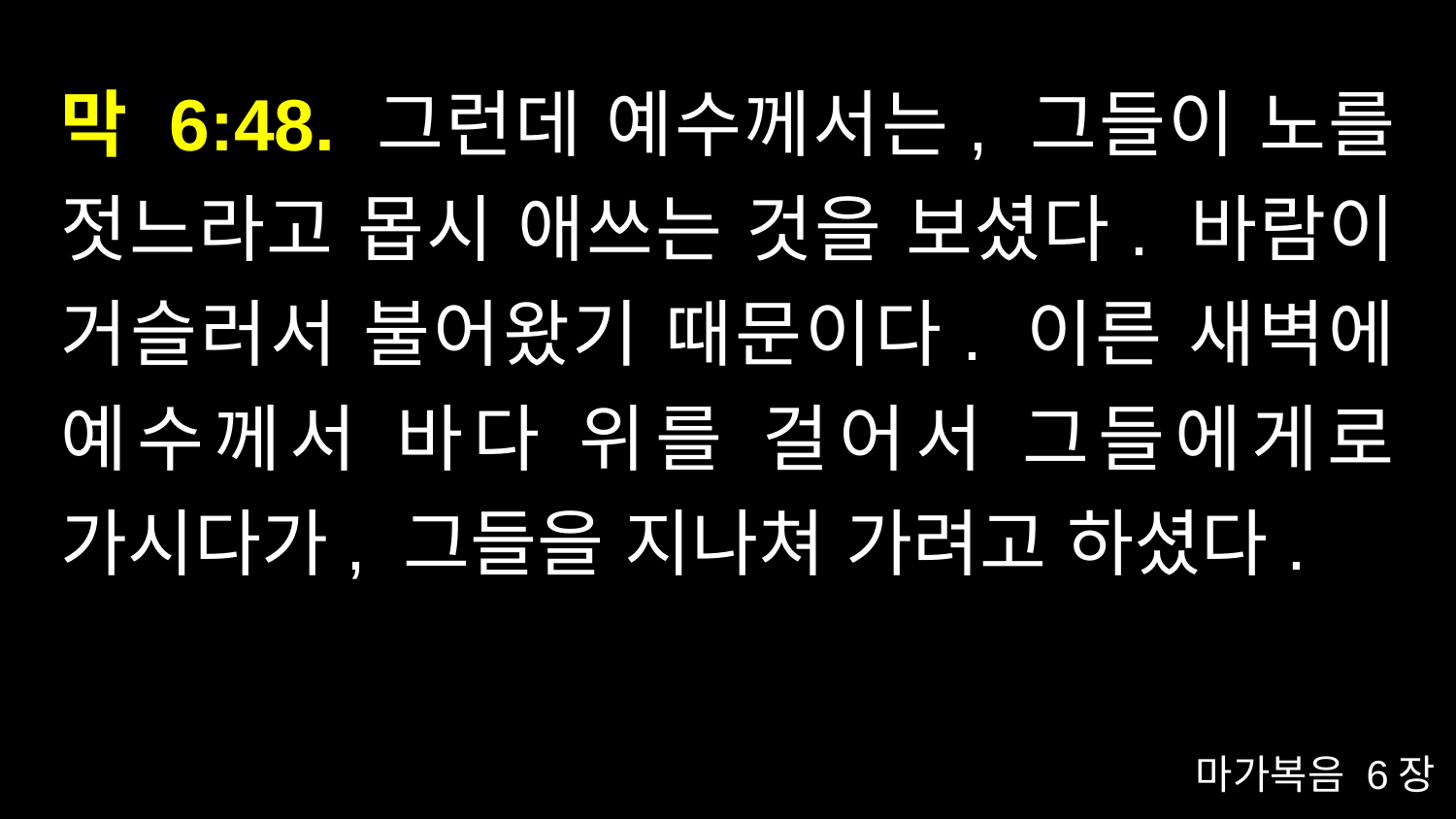

# 막 6:48. 그런데 예수께서는, 그들이 노를 젓느라고 몹시 애쓰는 것을 보셨다. 바람이 거슬러서 불어왔기 때문이다. 이른 새벽에 예수께서 바다 위를 걸어서 그들에게로 가시다가, 그들을 지나쳐 가려고 하셨다.
마가복음 6장